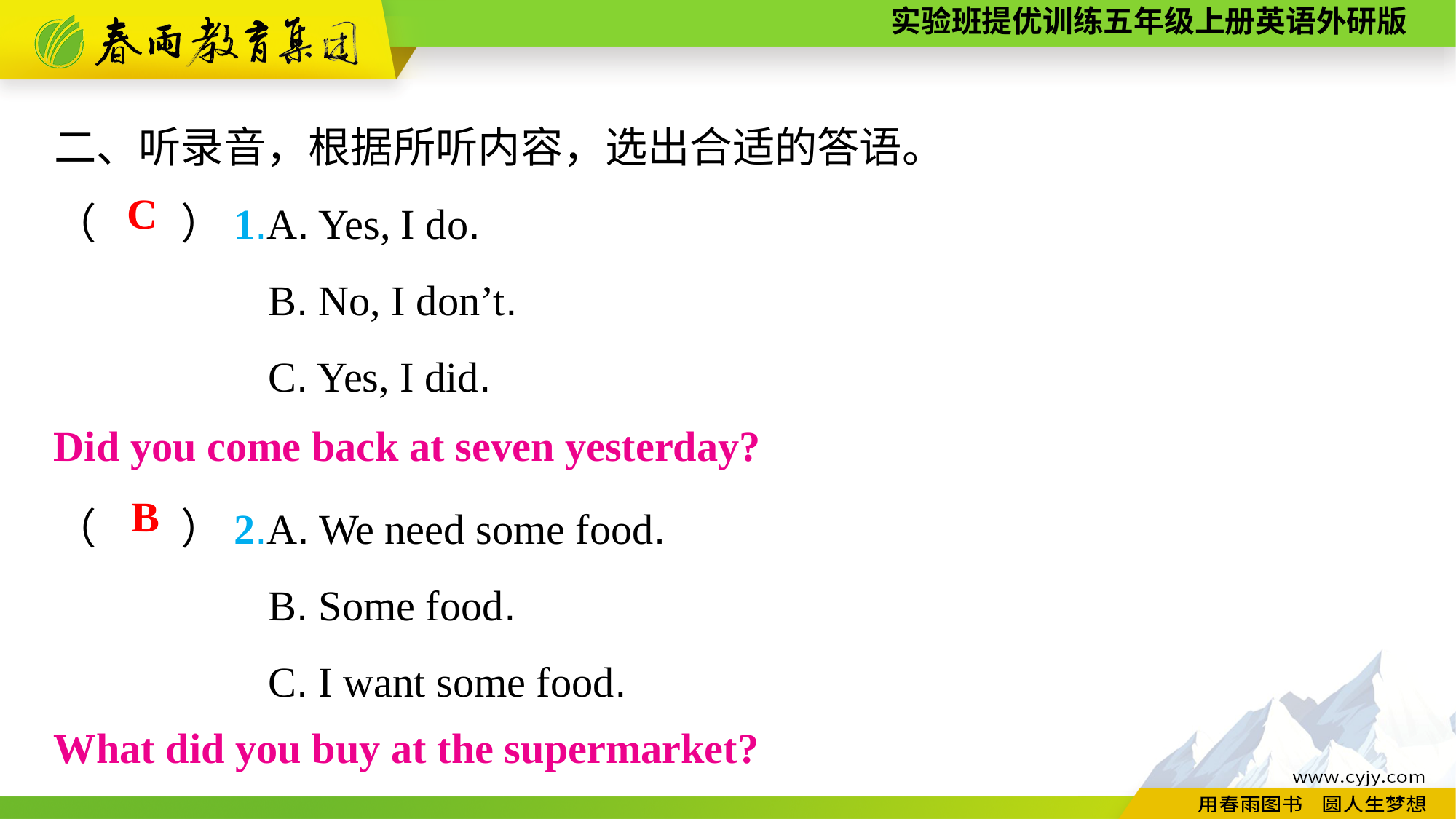

二、听录音，根据所听内容，选出合适的答语。
（　　）1.A. Yes, I do.
B. No, I don’t.
C. Yes, I did.

（　　）2.A. We need some food.
B. Some food.
C. I want some food.
C
Did you come back at seven yesterday?
B
What did you buy at the supermarket?